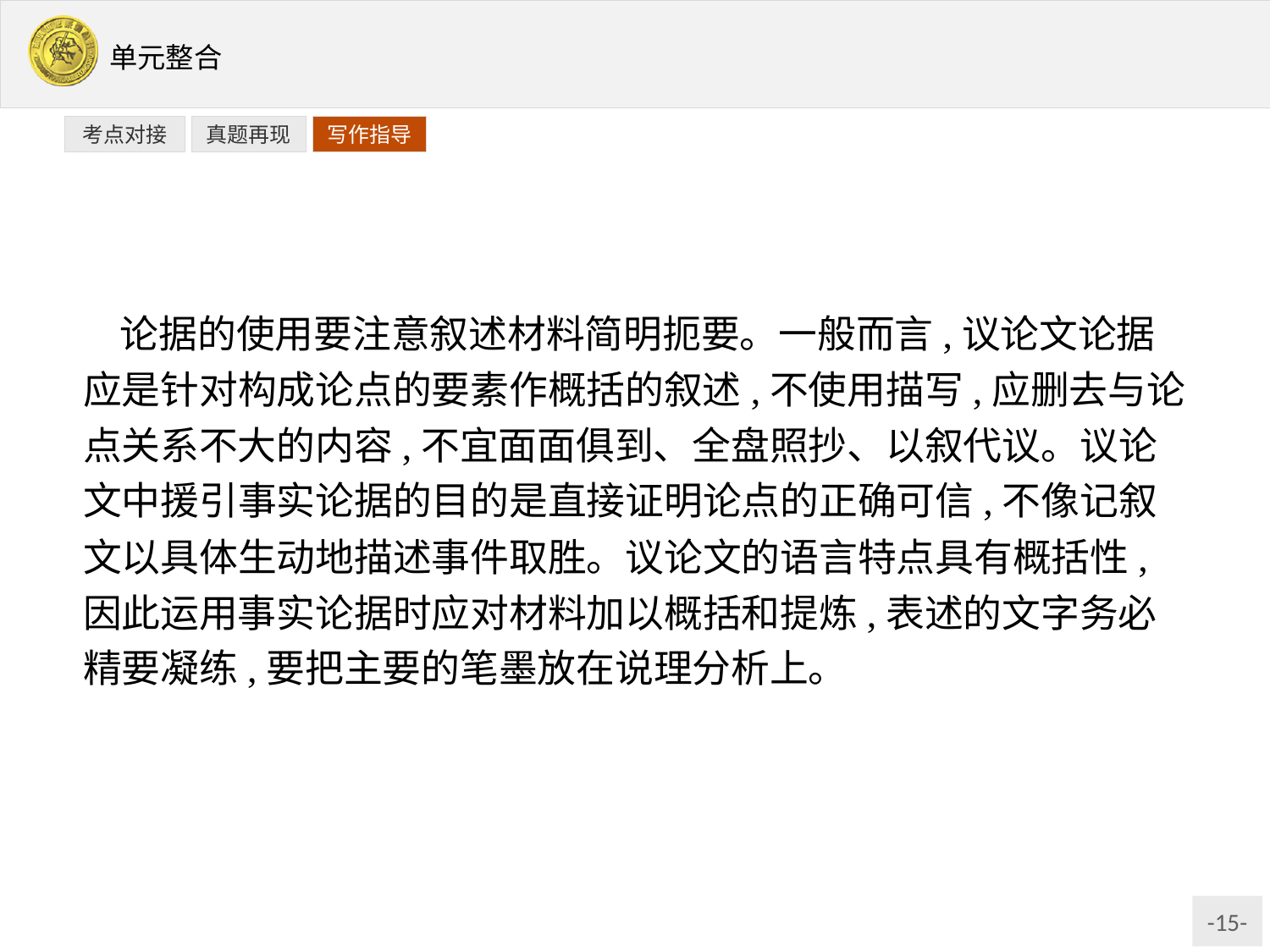

写作指导
考点对接
真题再现
论据的使用要注意叙述材料简明扼要。一般而言,议论文论据应是针对构成论点的要素作概括的叙述,不使用描写,应删去与论点关系不大的内容,不宜面面俱到、全盘照抄、以叙代议。议论文中援引事实论据的目的是直接证明论点的正确可信,不像记叙文以具体生动地描述事件取胜。议论文的语言特点具有概括性,因此运用事实论据时应对材料加以概括和提炼,表述的文字务必精要凝练,要把主要的笔墨放在说理分析上。